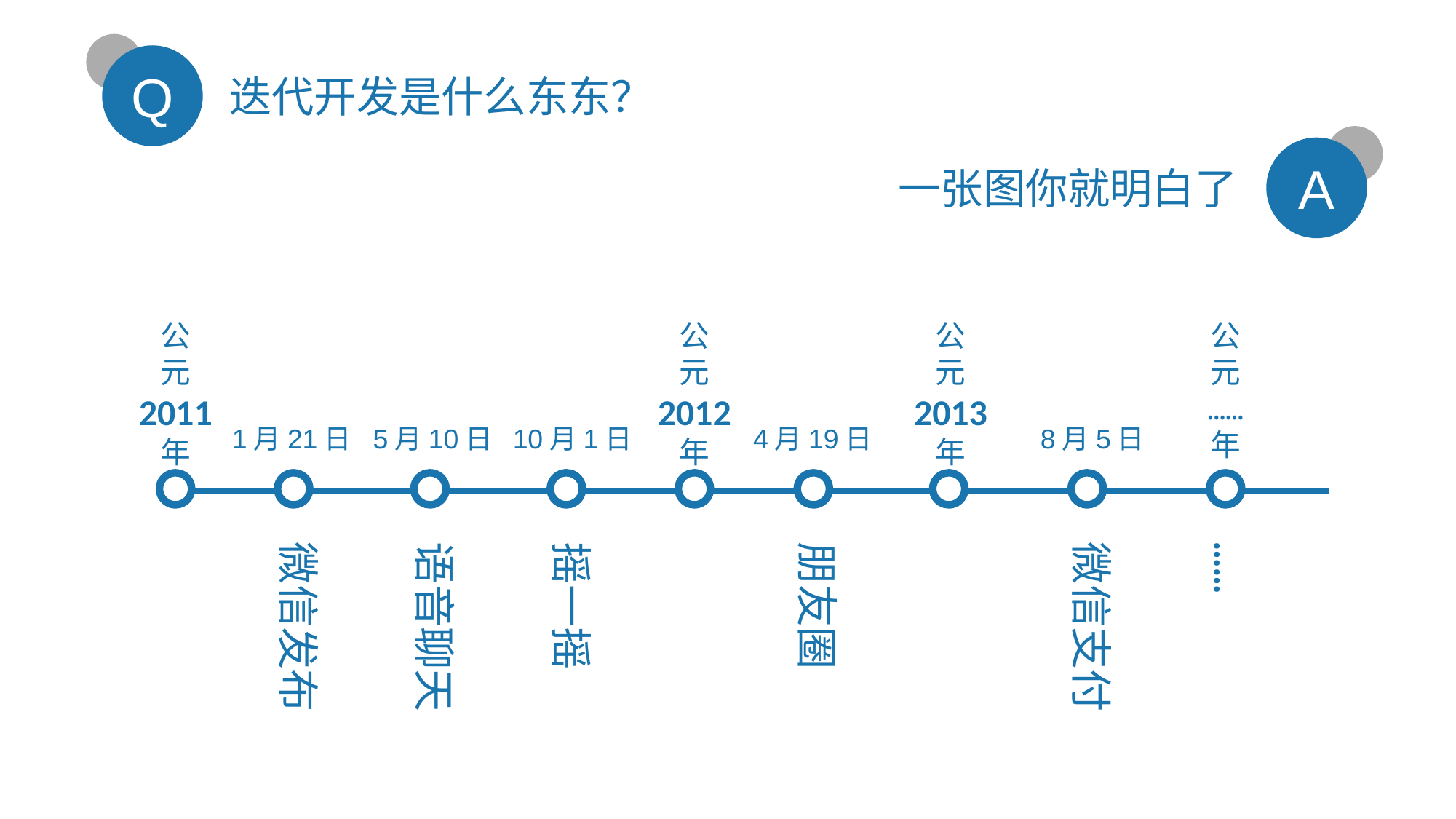

Q
迭代开发是什么东东？

A
一张图你就明白了
公
元
2011
年
公
元
2012
年
公
元
2013
年
公
元
……
年
1月21日
5月10日
10月1日
4月19日
8月5日

微信发布
语音聊天
摇一摇
朋友圈
微信支付
……